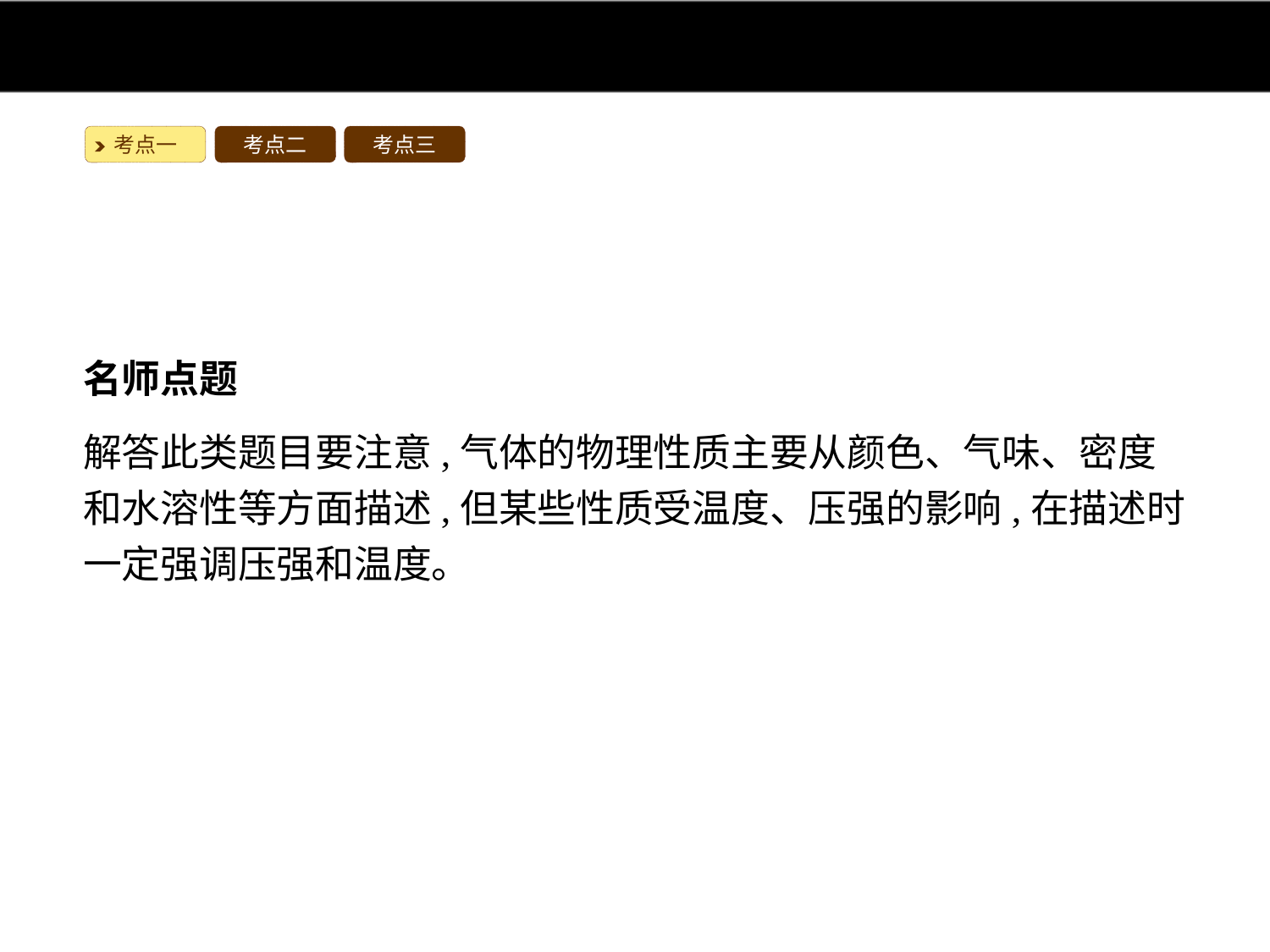

考点一
考点二
考点三

名师点题
解答此类题目要注意,气体的物理性质主要从颜色、气味、密度和水溶性等方面描述,但某些性质受温度、压强的影响,在描述时一定强调压强和温度。